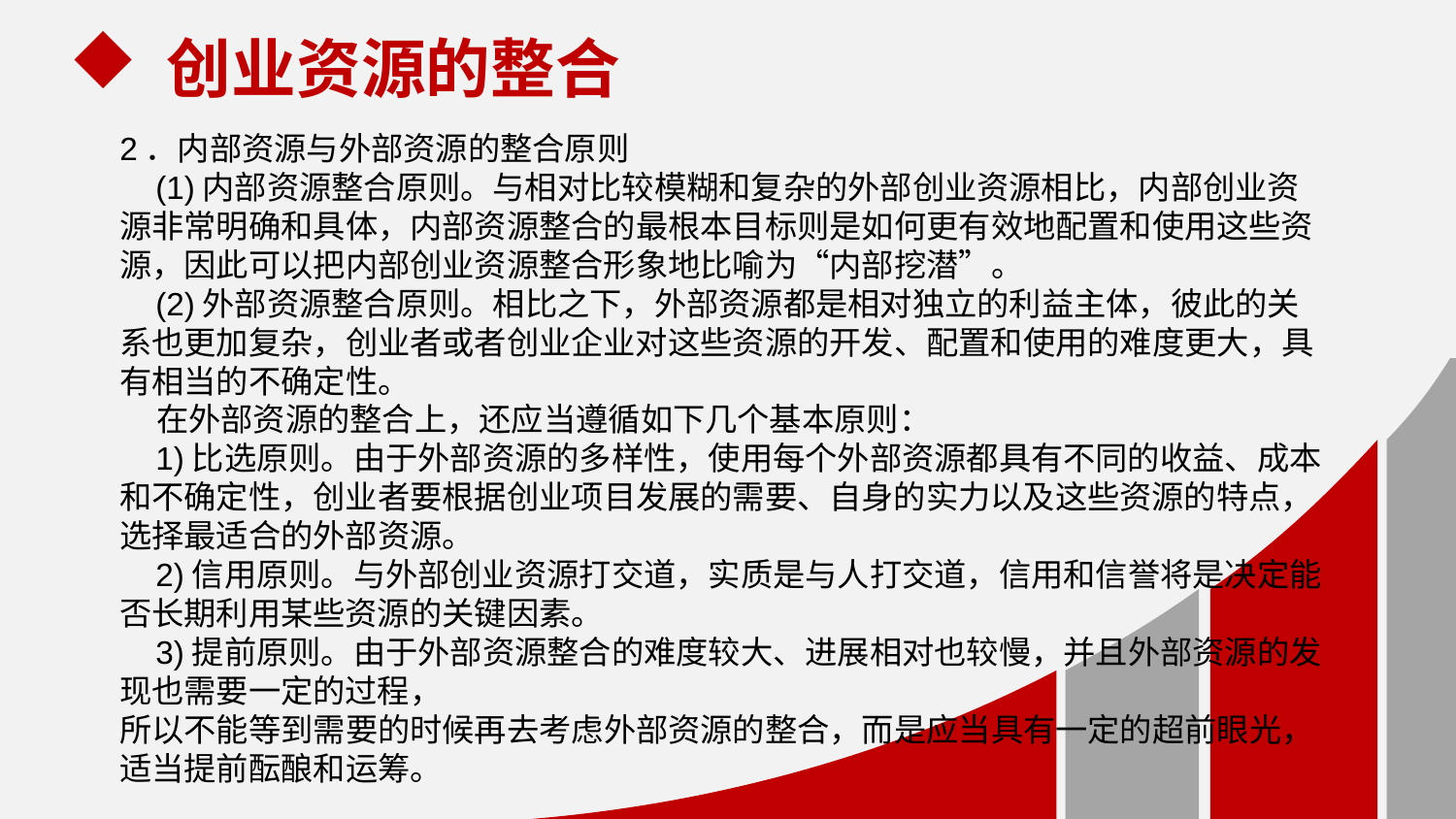

创业资源的整合
2．内部资源与外部资源的整合原则
    (1)内部资源整合原则。与相对比较模糊和复杂的外部创业资源相比，内部创业资源非常明确和具体，内部资源整合的最根本目标则是如何更有效地配置和使用这些资源，因此可以把内部创业资源整合形象地比喻为“内部挖潜”。
    (2)外部资源整合原则。相比之下，外部资源都是相对独立的利益主体，彼此的关系也更加复杂，创业者或者创业企业对这些资源的开发、配置和使用的难度更大，具有相当的不确定性。
    在外部资源的整合上，还应当遵循如下几个基本原则：
    1)比选原则。由于外部资源的多样性，使用每个外部资源都具有不同的收益、成本和不确定性，创业者要根据创业项目发展的需要、自身的实力以及这些资源的特点，选择最适合的外部资源。
    2)信用原则。与外部创业资源打交道，实质是与人打交道，信用和信誉将是决定能否长期利用某些资源的关键因素。
    3)提前原则。由于外部资源整合的难度较大、进展相对也较慢，并且外部资源的发现也需要一定的过程，
所以不能等到需要的时候再去考虑外部资源的整合，而是应当具有一定的超前眼光，适当提前酝酿和运筹。